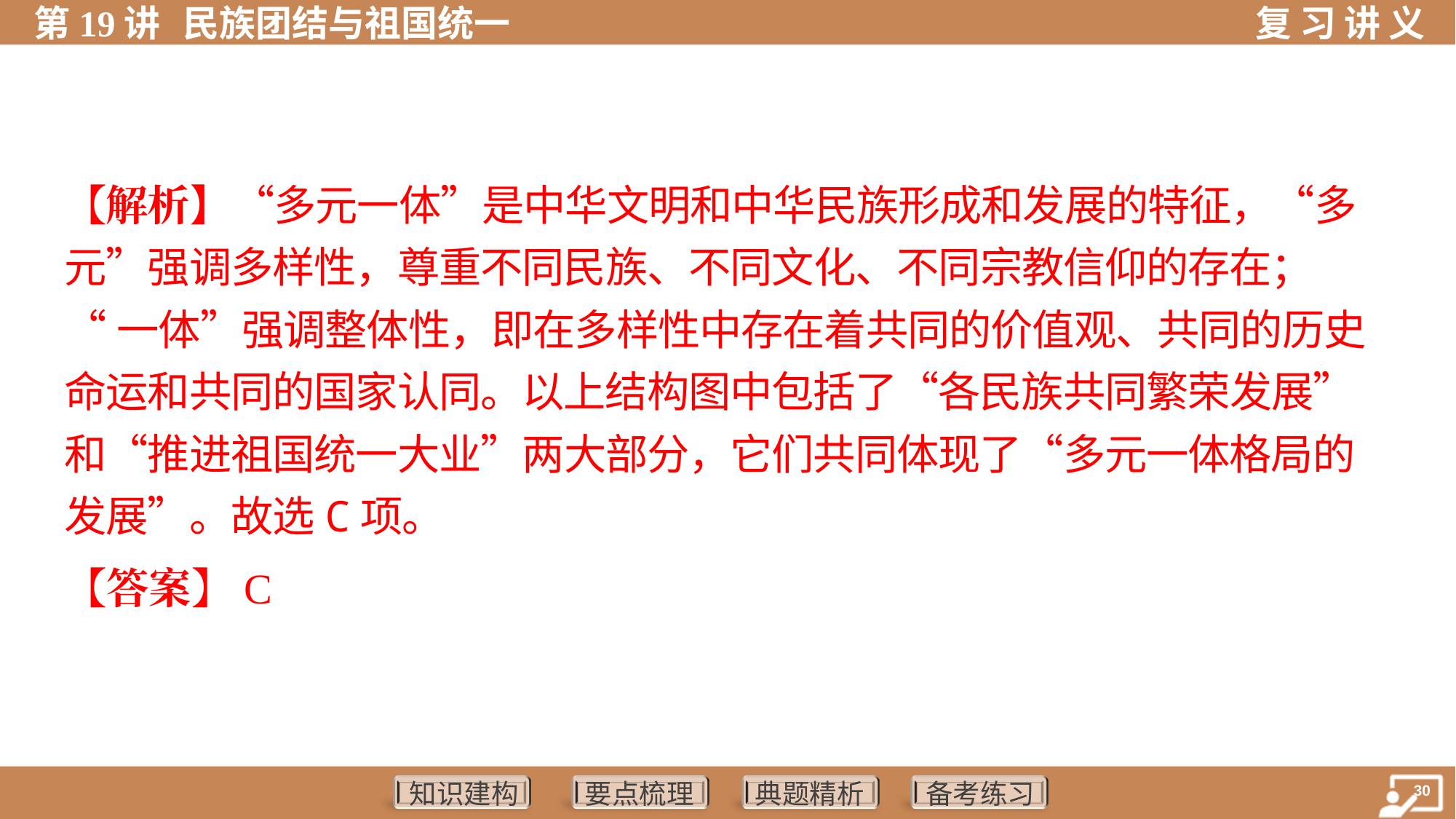

【解析】“多元一体”是中华文明和中华民族形成和发展的特征，“多
元”强调多样性，尊重不同民族、不同文化、不同宗教信仰的存在；
“一体”强调整体性，即在多样性中存在着共同的价值观、共同的历史
命运和共同的国家认同。以上结构图中包括了“各民族共同繁荣发展”
和“推进祖国统一大业”两大部分，它们共同体现了“多元一体格局的
发展”。故选C项。
【答案】C